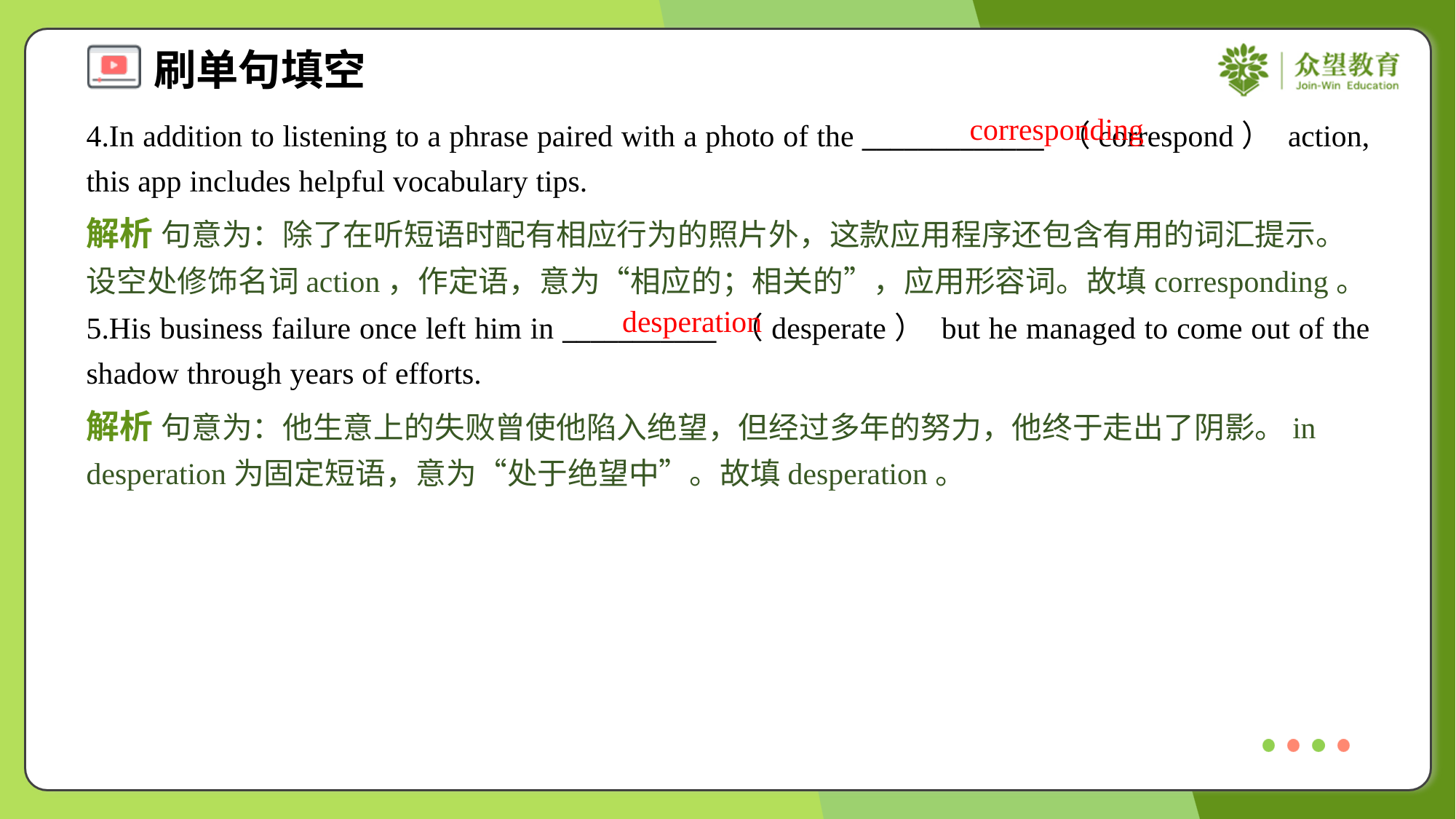

corresponding
4.In addition to listening to a phrase paired with a photo of the _____________ （correspond） action, this app includes helpful vocabulary tips.
解析 句意为：除了在听短语时配有相应行为的照片外，这款应用程序还包含有用的词汇提示。设空处修饰名词action，作定语，意为“相应的；相关的”，应用形容词。故填corresponding。
desperation
5.His business failure once left him in ___________ （desperate） but he managed to come out of the shadow through years of efforts.
解析 句意为：他生意上的失败曾使他陷入绝望，但经过多年的努力，他终于走出了阴影。in desperation为固定短语，意为“处于绝望中”。故填desperation。